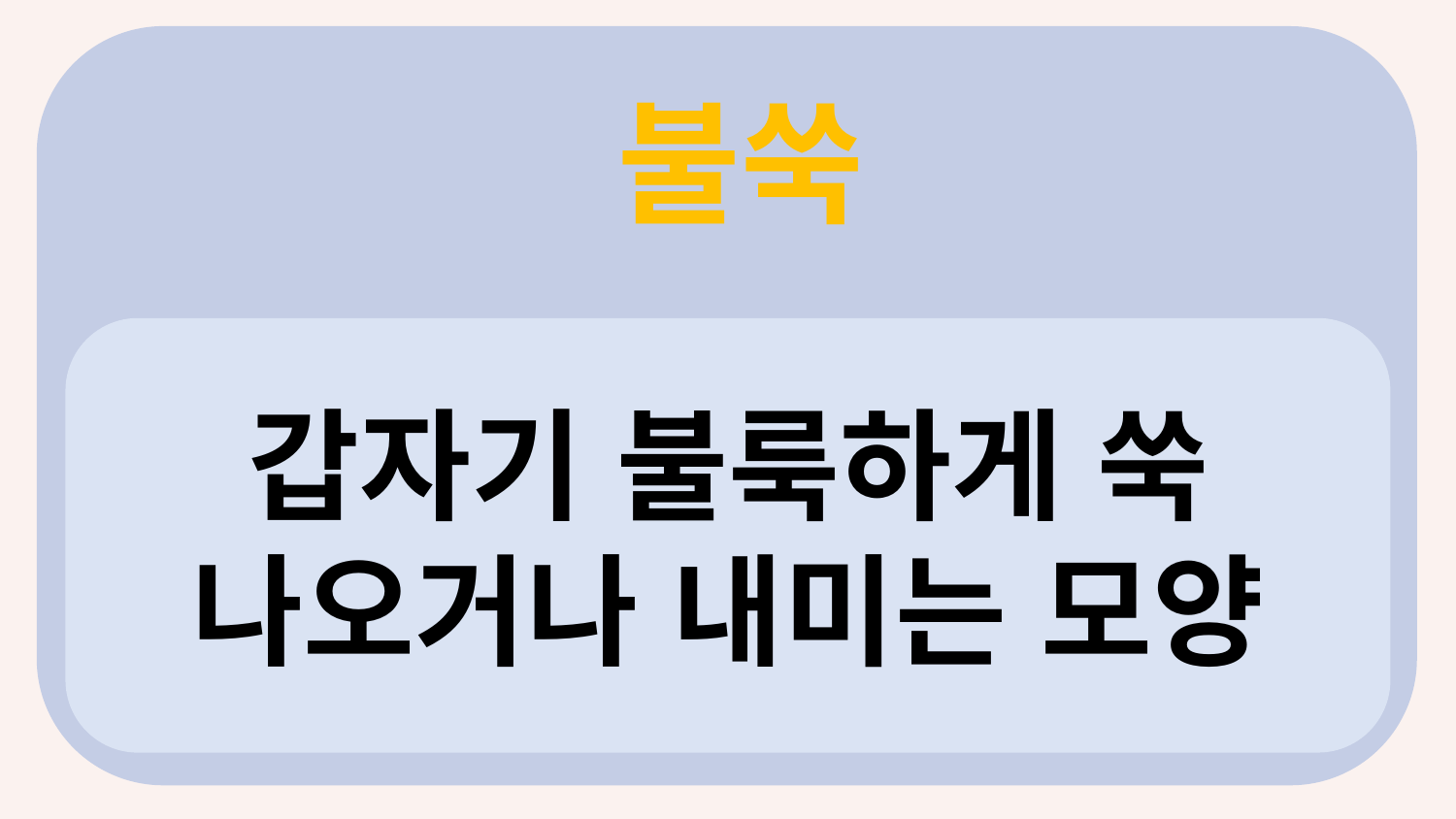

불쑥

?

갑자기 불룩하게 쑥 나오거나 내미는 모양